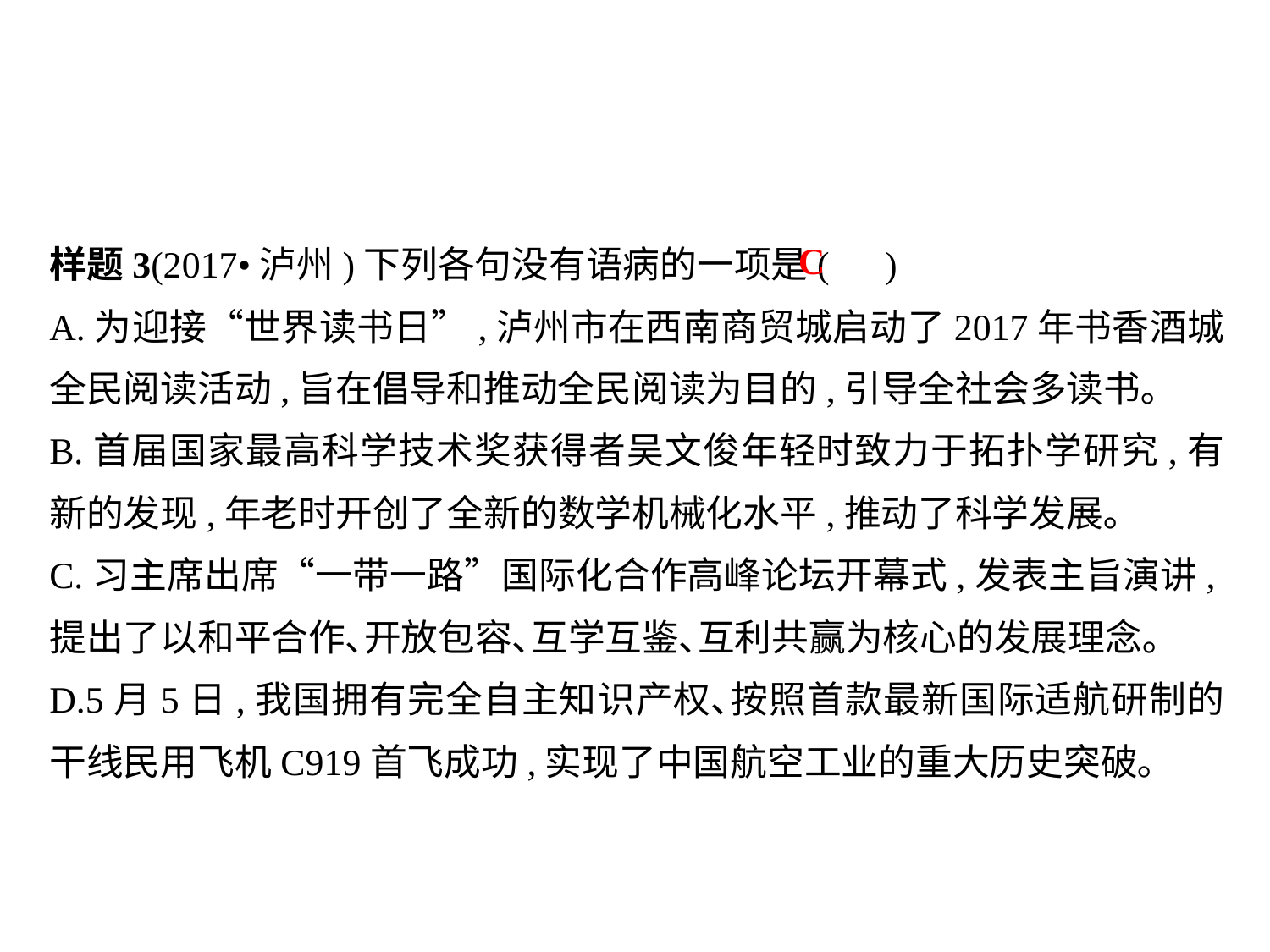

样题3(2017•泸州)下列各句没有语病的一项是(      )
A.为迎接“世界读书日”,泸州市在西南商贸城启动了2017年书香酒城全民阅读活动,旨在倡导和推动全民阅读为目的,引导全社会多读书｡
B.首届国家最高科学技术奖获得者吴文俊年轻时致力于拓扑学研究,有新的发现,年老时开创了全新的数学机械化水平,推动了科学发展｡
C.习主席出席“一带一路”国际化合作高峰论坛开幕式,发表主旨演讲,提出了以和平合作､开放包容､互学互鉴､互利共赢为核心的发展理念｡
D.5月5日,我国拥有完全自主知识产权､按照首款最新国际适航研制的干线民用飞机C919首飞成功,实现了中国航空工业的重大历史突破｡
C